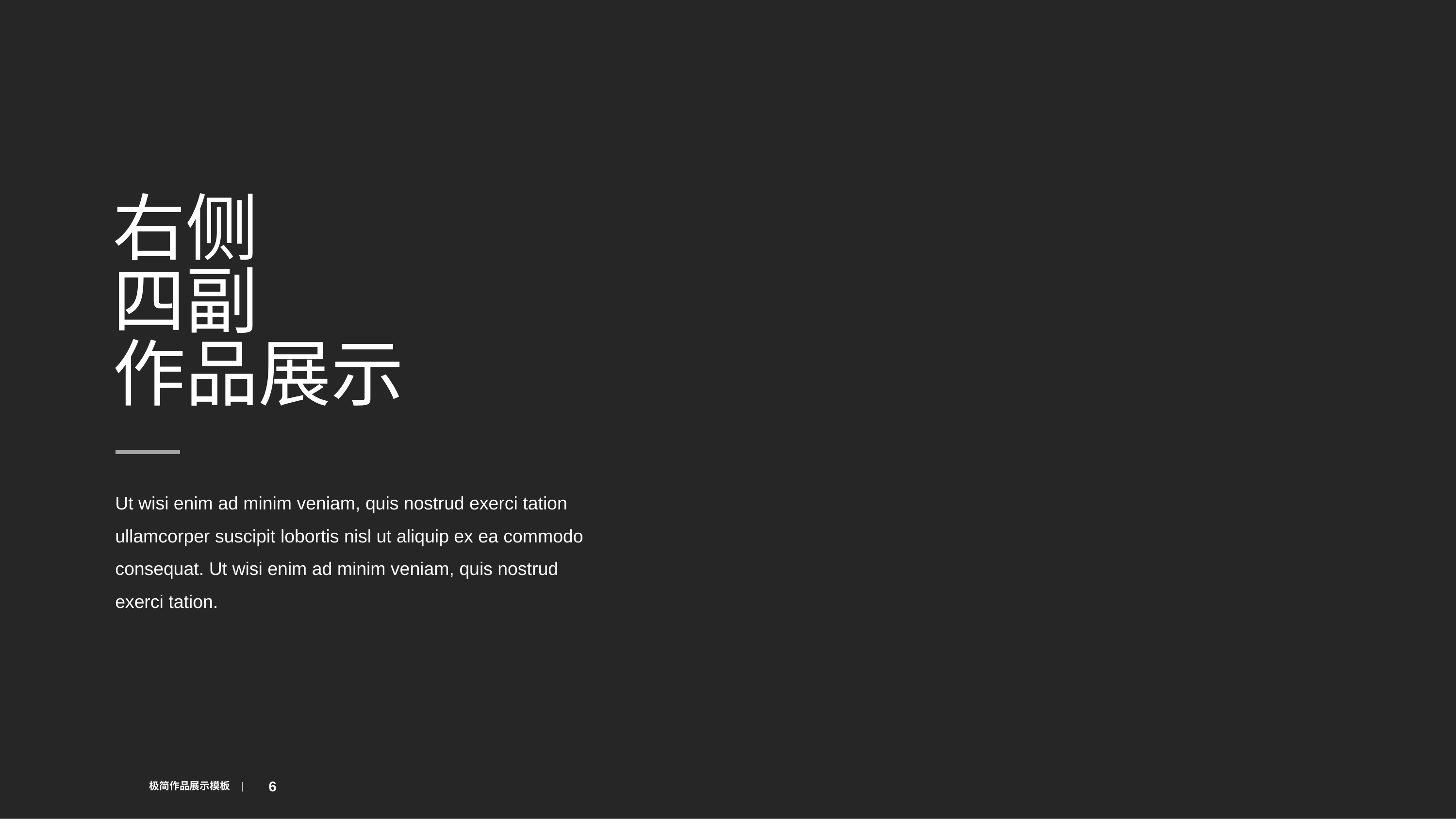

右侧
四副
作品展示

Ut wisi enim ad minim veniam, quis nostrud exerci tation ullamcorper suscipit lobortis nisl ut aliquip ex ea commodo consequat. Ut wisi enim ad minim veniam, quis nostrud exerci tation.